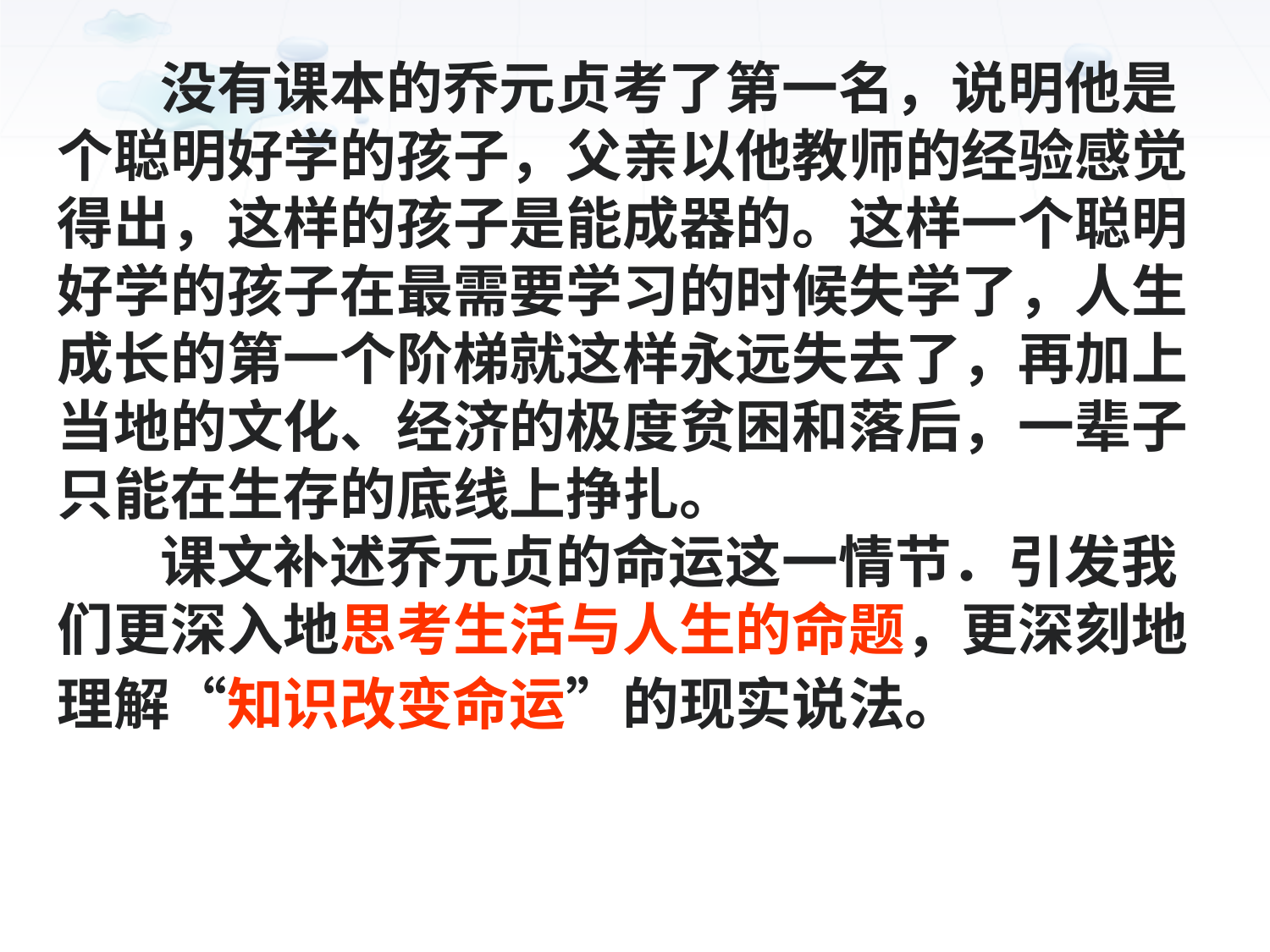

没有课本的乔元贞考了第一名，说明他是个聪明好学的孩子，父亲以他教师的经验感觉得出，这样的孩子是能成器的。这样一个聪明好学的孩子在最需要学习的时候失学了，人生成长的第一个阶梯就这样永远失去了，再加上当地的文化、经济的极度贫困和落后，一辈子只能在生存的底线上挣扎。
  课文补述乔元贞的命运这一情节．引发我们更深入地思考生活与人生的命题，更深刻地理解“知识改变命运”的现实说法。